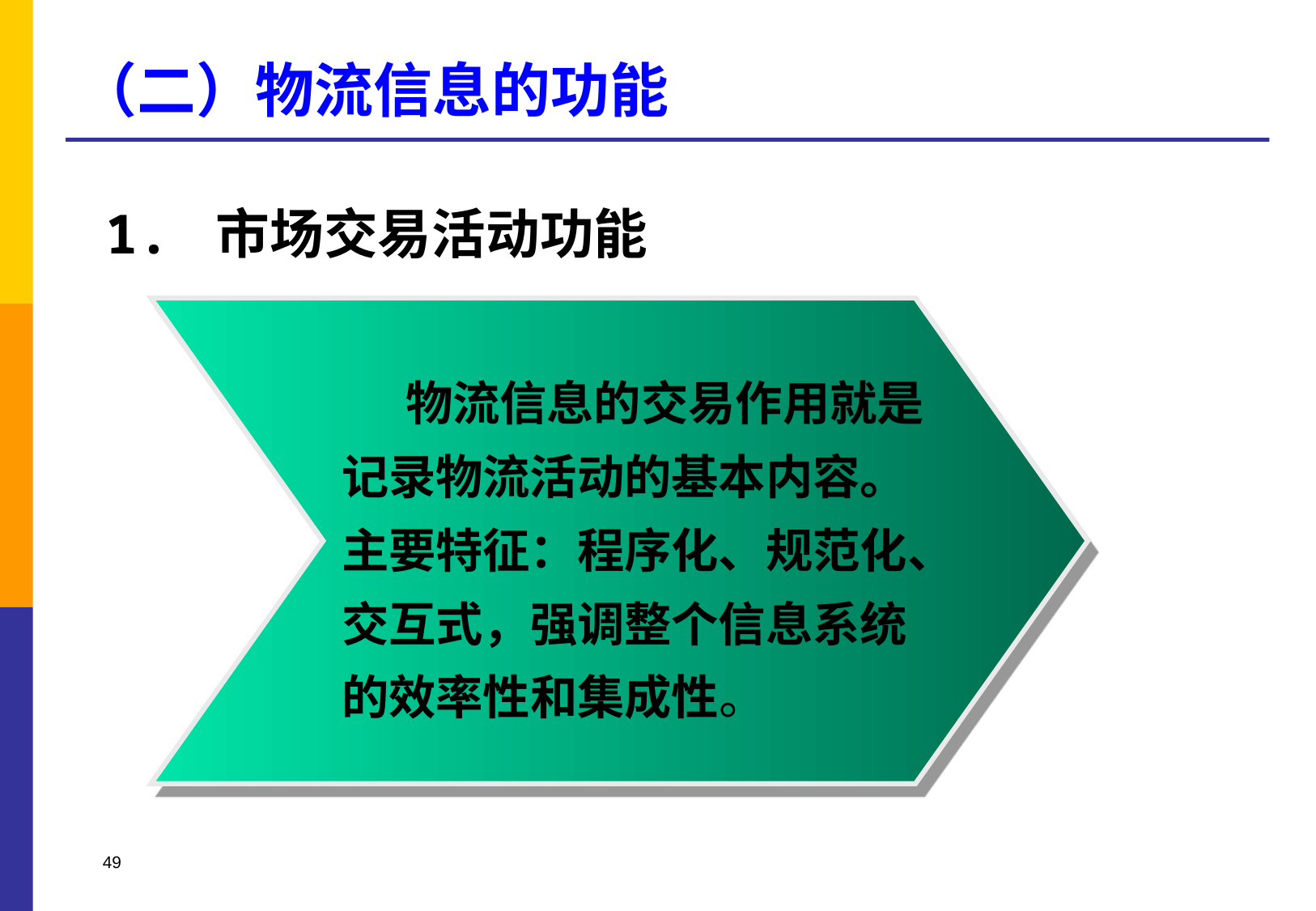

# （二）物流信息的功能
1. 市场交易活动功能

     物流信息的交易作用就是记录物流活动的基本内容。主要特征：程序化、规范化、交互式，强调整个信息系统的效率性和集成性。
49